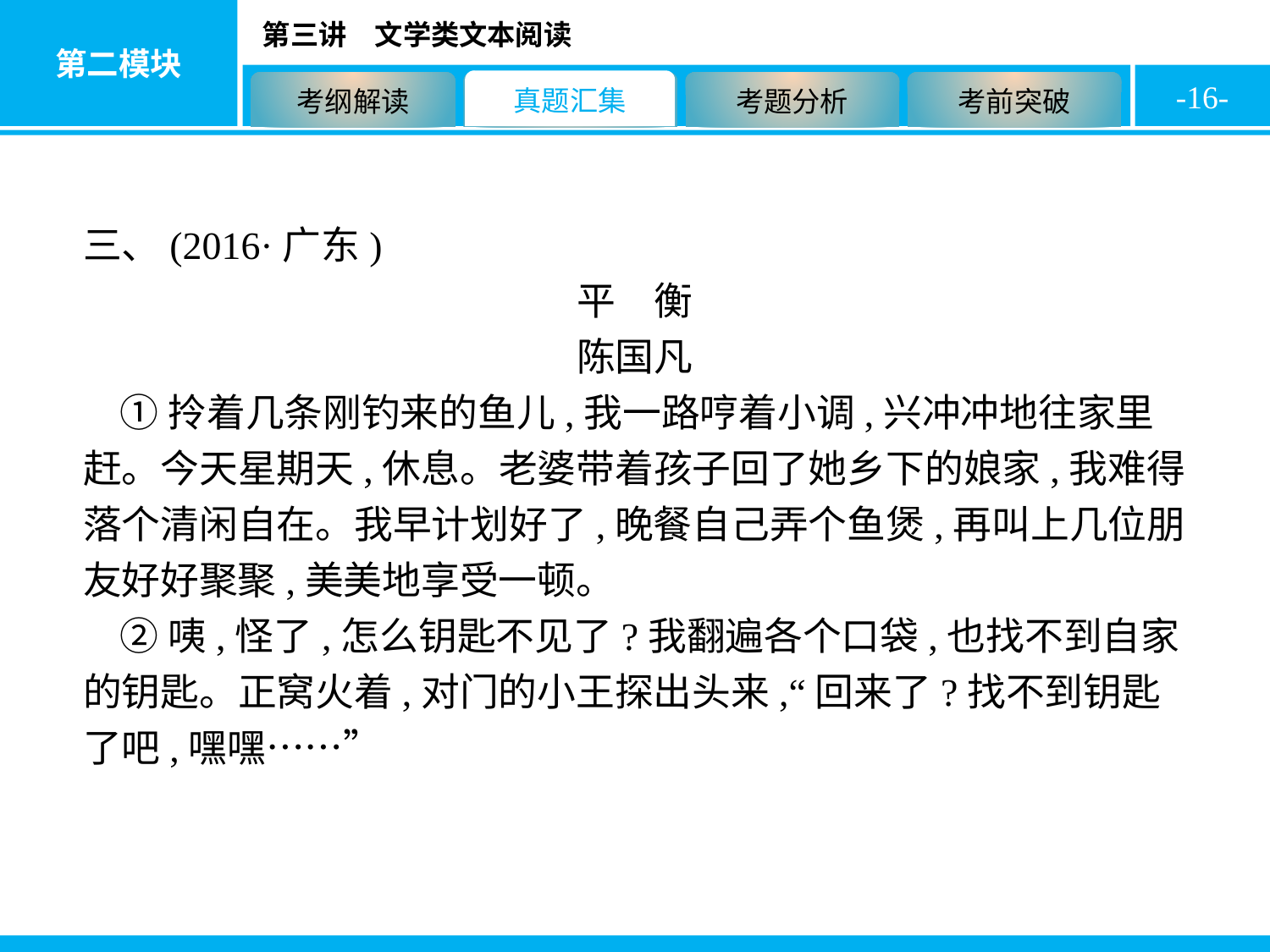

-16-
三、(2016·广东)
平　衡
陈国凡
①拎着几条刚钓来的鱼儿,我一路哼着小调,兴冲冲地往家里赶。今天星期天,休息。老婆带着孩子回了她乡下的娘家,我难得落个清闲自在。我早计划好了,晚餐自己弄个鱼煲,再叫上几位朋友好好聚聚,美美地享受一顿。
②咦,怪了,怎么钥匙不见了?我翻遍各个口袋,也找不到自家的钥匙。正窝火着,对门的小王探出头来,“回来了?找不到钥匙了吧,嘿嘿……”